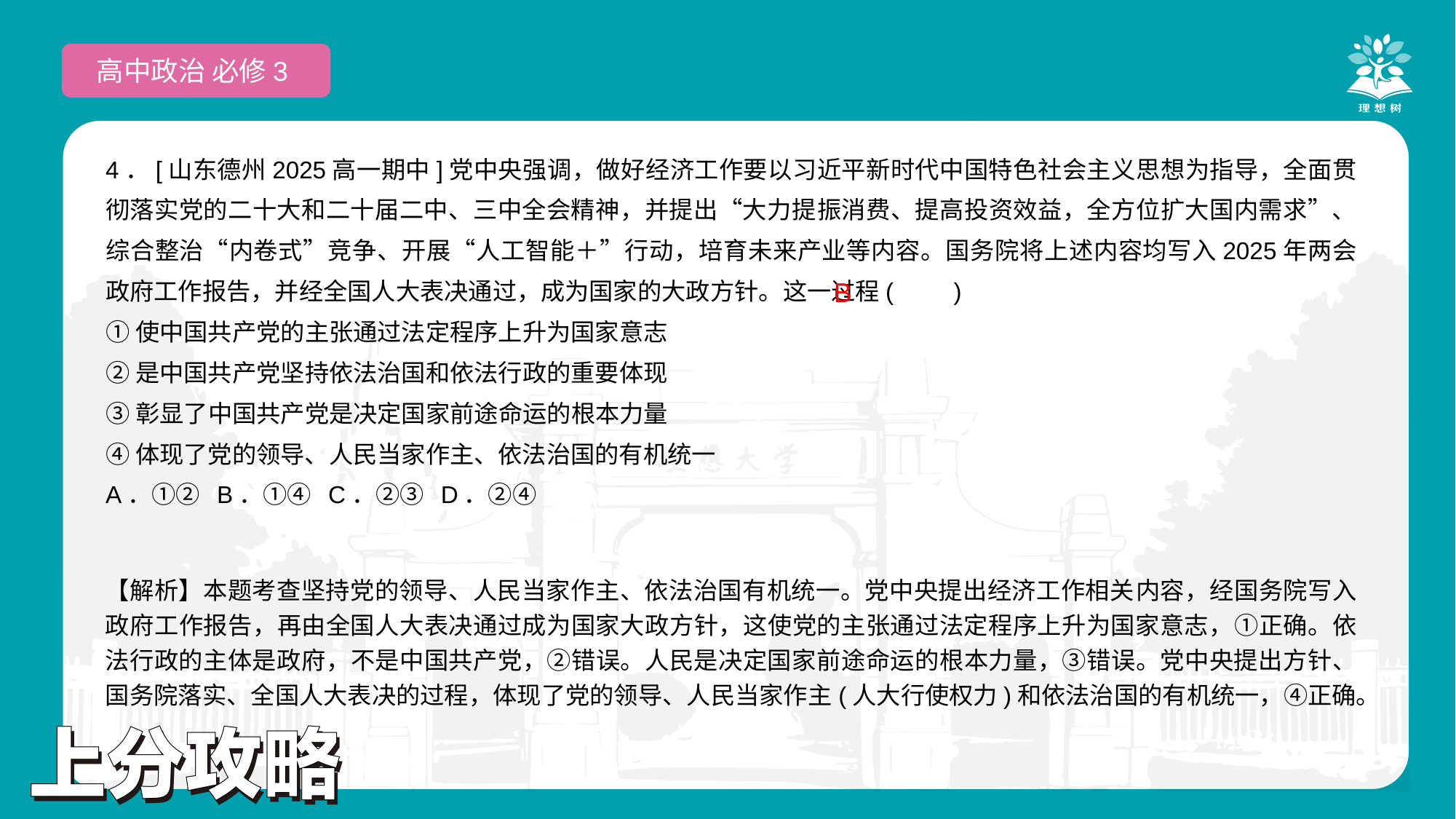

高中政治 必修3
4．[山东德州2025高一期中]党中央强调，做好经济工作要以习近平新时代中国特色社会主义思想为指导，全面贯彻落实党的二十大和二十届二中、三中全会精神，并提出“大力提振消费、提高投资效益，全方位扩大国内需求”、综合整治“内卷式”竞争、开展“人工智能＋”行动，培育未来产业等内容。国务院将上述内容均写入2025年两会政府工作报告，并经全国人大表决通过，成为国家的大政方针。这一过程(　　)
①使中国共产党的主张通过法定程序上升为国家意志
②是中国共产党坚持依法治国和依法行政的重要体现
③彰显了中国共产党是决定国家前途命运的根本力量
④体现了党的领导、人民当家作主、依法治国的有机统一
A．①②  B．①④  C．②③  D．②④
 B
【解析】本题考查坚持党的领导、人民当家作主、依法治国有机统一。党中央提出经济工作相关内容，经国务院写入政府工作报告，再由全国人大表决通过成为国家大政方针，这使党的主张通过法定程序上升为国家意志，①正确。依法行政的主体是政府，不是中国共产党，②错误。人民是决定国家前途命运的根本力量，③错误。党中央提出方针、国务院落实、全国人大表决的过程，体现了党的领导、人民当家作主(人大行使权力)和依法治国的有机统一，④正确。